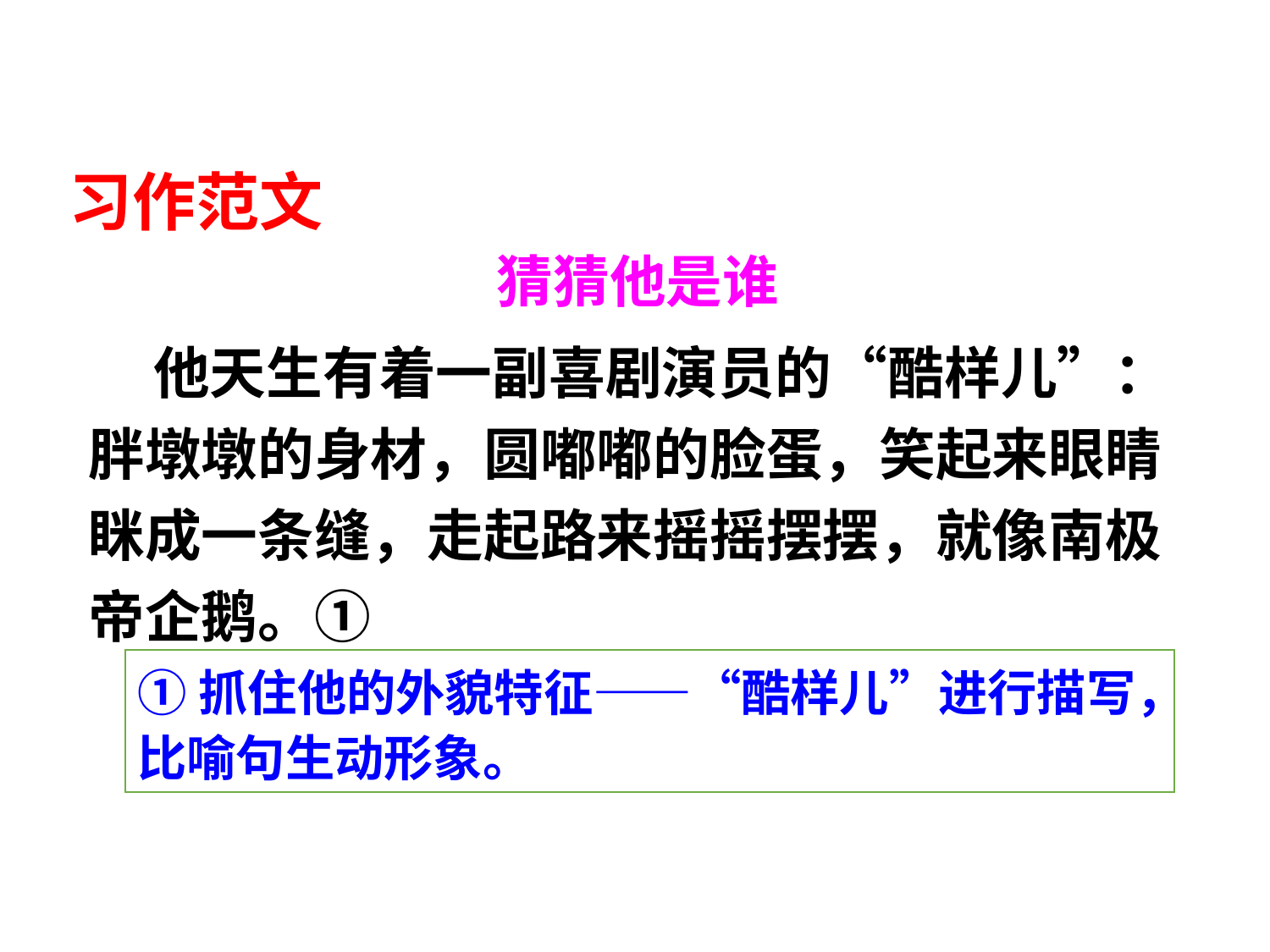

习作范文
猜猜他是谁
    他天生有着一副喜剧演员的“酷样儿”：胖墩墩的身材，圆嘟嘟的脸蛋，笑起来眼睛眯成一条缝，走起路来摇摇摆摆，就像南极帝企鹅。①
①抓住他的外貌特征——“酷样儿”进行描写，比喻句生动形象。